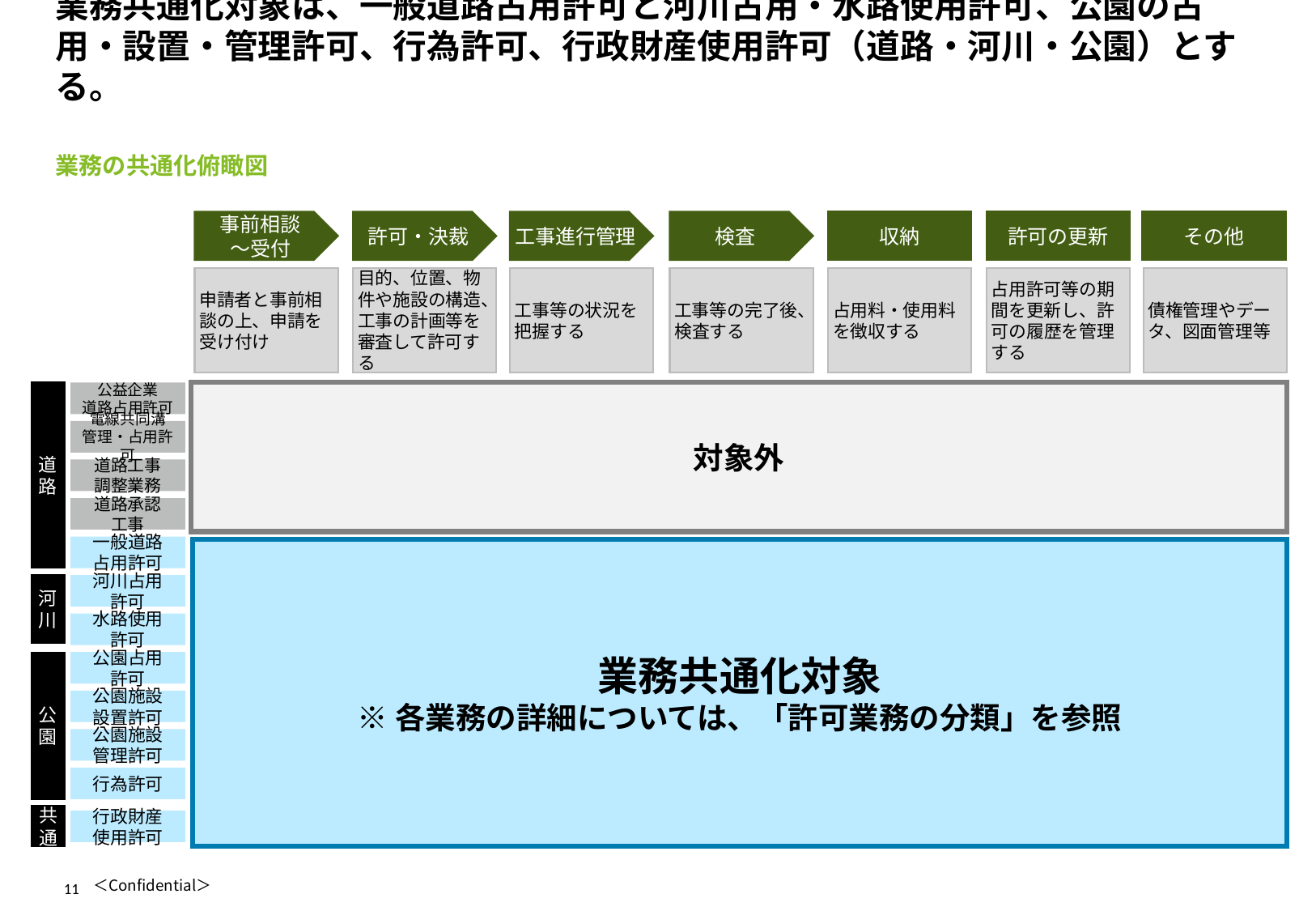

# 業務共通化対象は、一般道路占用許可と河川占用・水路使用許可、公園の占用・設置・管理許可、行為許可、行政財産使用許可（道路・河川・公園）とする。
業務の共通化俯瞰図
事前相談
～受付
許可・決裁
工事進行管理
検査
収納
許可の更新
その他
申請者と事前相談の上、申請を受け付け
目的、位置、物件や施設の構造、工事の計画等を審査して許可する
工事等の状況を把握する
工事等の完了後、検査する
占用料・使用料を徴収する
占用許可等の期間を更新し、許可の履歴を管理する
債権管理やデータ、図面管理等
公益企業
道路占用許可
対象外
電線共同溝
管理・占用許可
道路
道路工事
調整業務
道路承認
工事
一般道路
占用許可
業務共通化対象
※各業務の詳細については、「許可業務の分類」を参照
河川占用
許可
河川
水路使用
許可
公園占用
許可
公園施設
設置許可
公園
公園施設
管理許可
行為許可
共通
行政財産
使用許可
11
＜Confidential＞